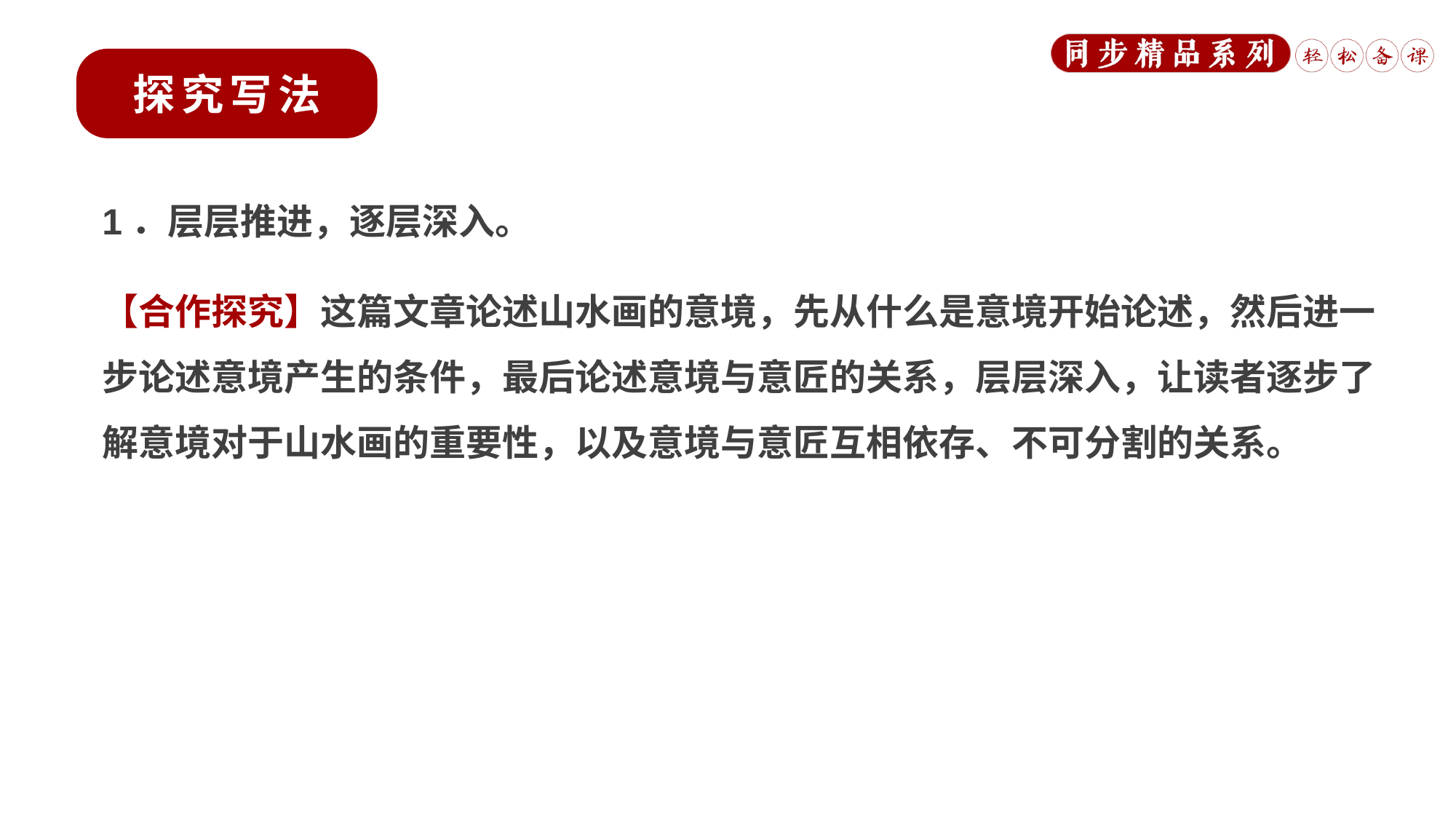

1．层层推进，逐层深入。
【合作探究】这篇文章论述山水画的意境，先从什么是意境开始论述，然后进一步论述意境产生的条件，最后论述意境与意匠的关系，层层深入，让读者逐步了解意境对于山水画的重要性，以及意境与意匠互相依存、不可分割的关系。